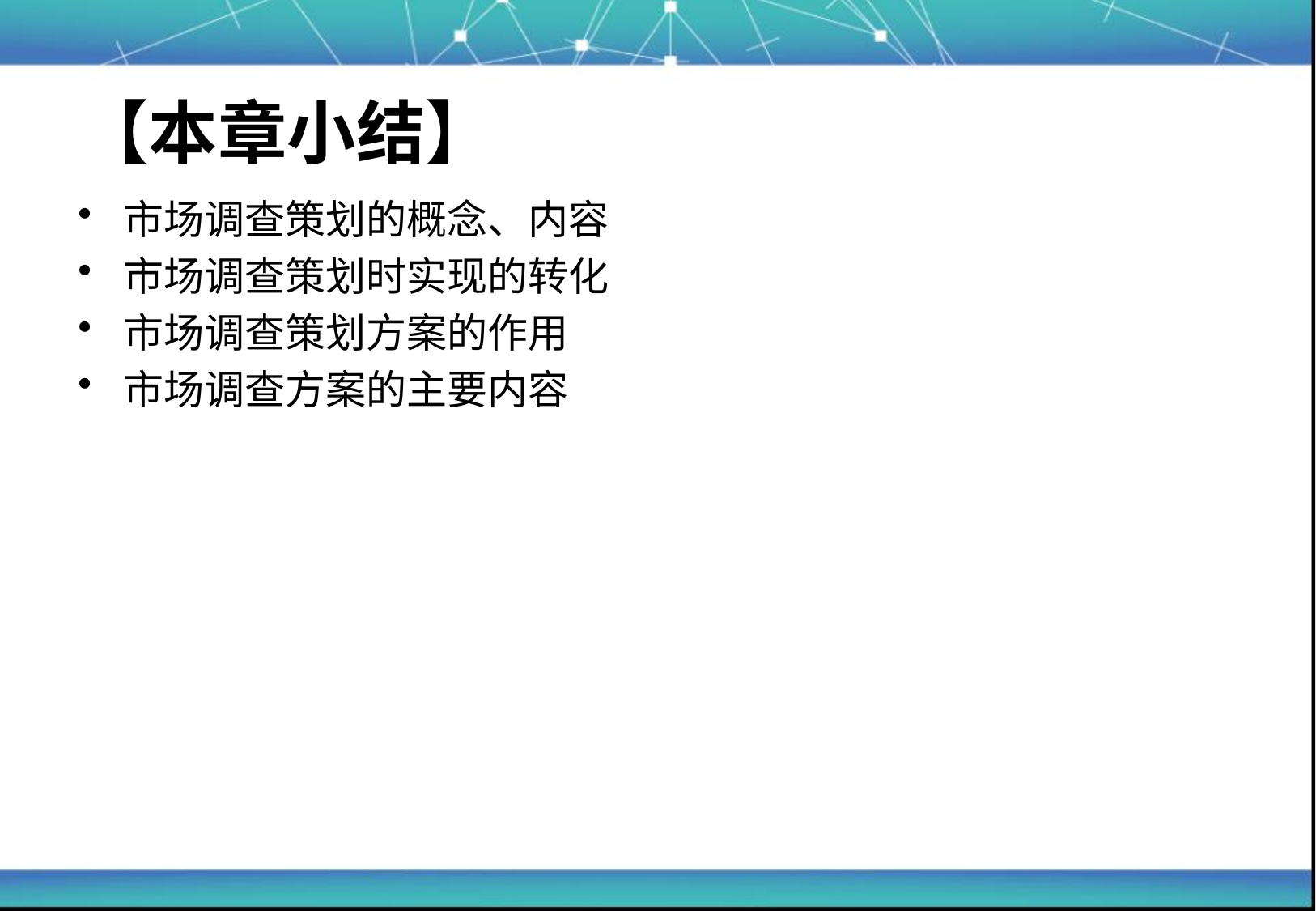

# 【本章小结】
市场调查策划的概念、内容
市场调查策划时实现的转化
市场调查策划方案的作用
市场调查方案的主要内容